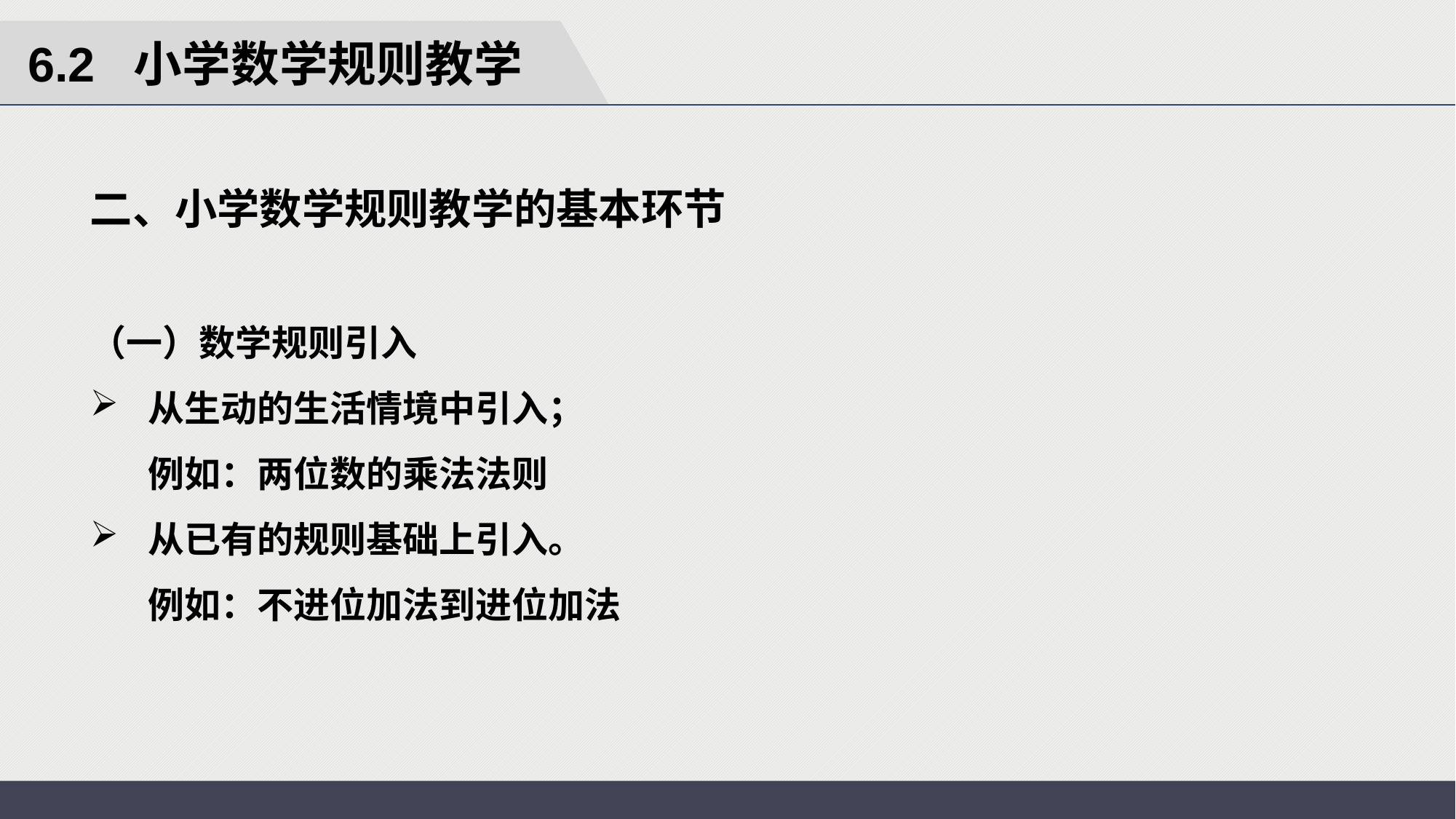

6.2  小学数学规则教学
二、小学数学规则教学的基本环节

（一）数学规则引入
 从生动的生活情境中引入；
      例如：两位数的乘法法则
 从已有的规则基础上引入。
      例如：不进位加法到进位加法